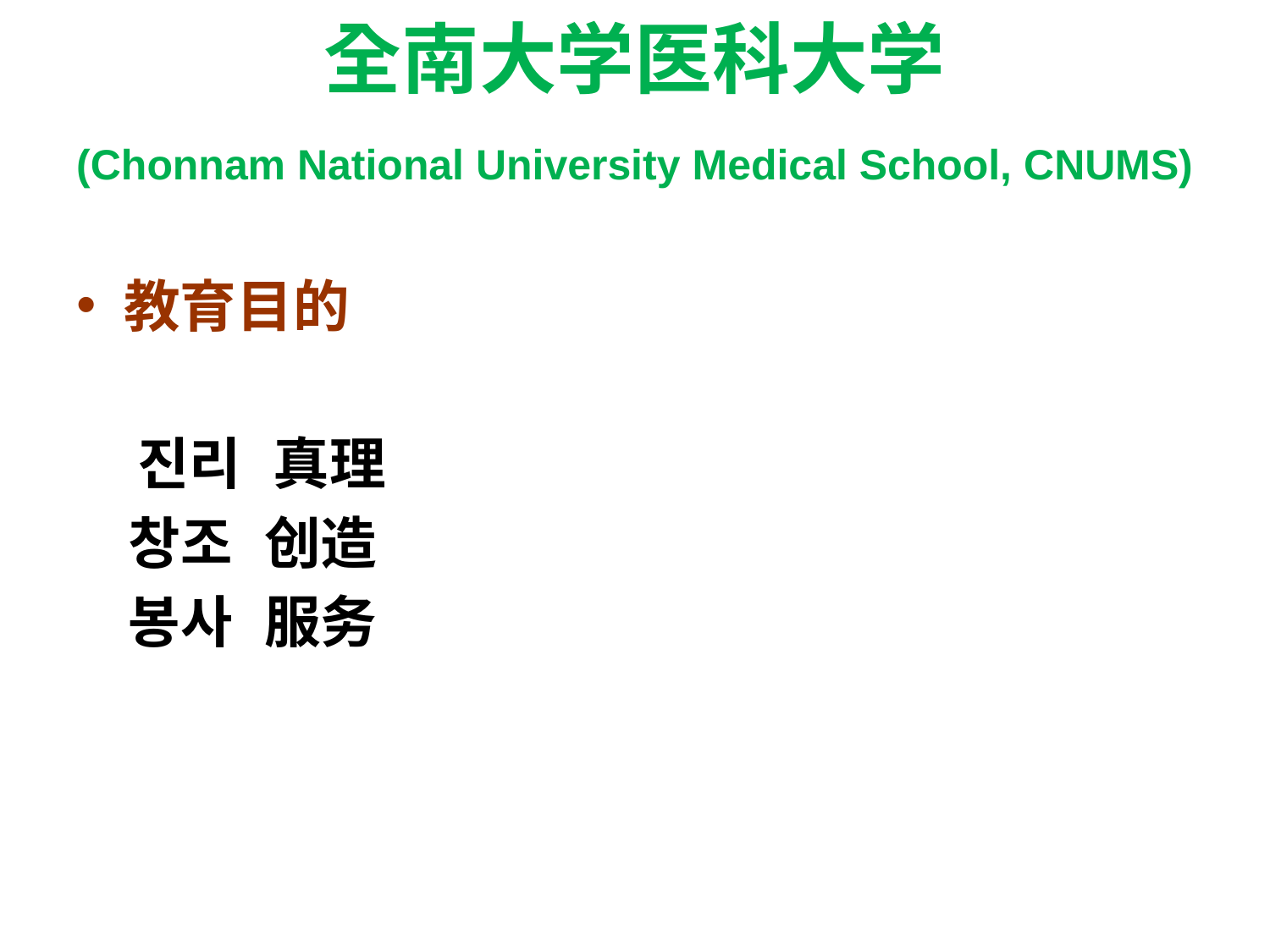

# 全南大学医科大学 (Chonnam National University Medical School, CNUMS)
教育目的

   진리  真理
   창조  创造
   봉사  服务